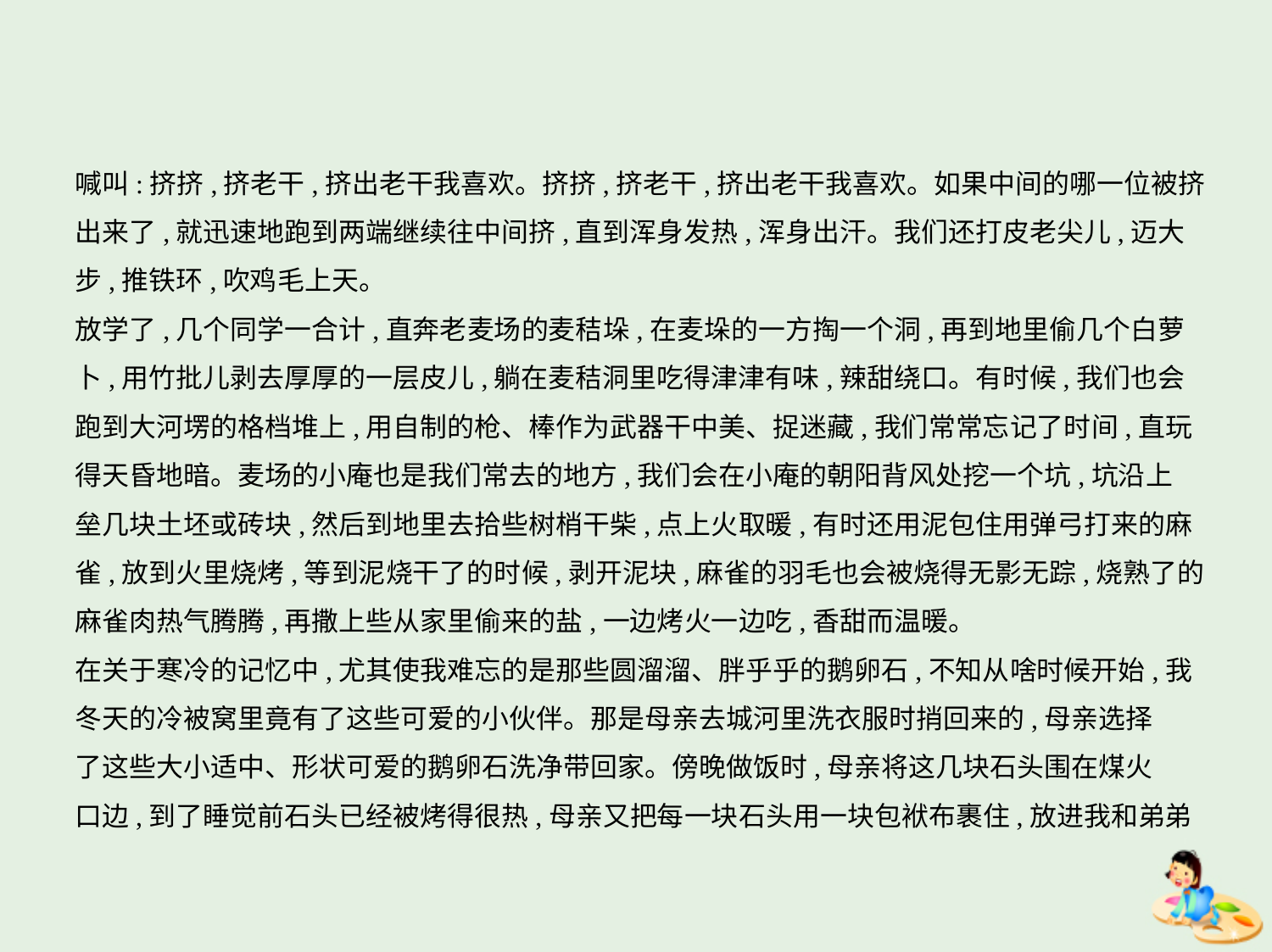

喊叫:挤挤,挤老干,挤出老干我喜欢。挤挤,挤老干,挤出老干我喜欢。如果中间的哪一位被挤
出来了,就迅速地跑到两端继续往中间挤,直到浑身发热,浑身出汗。我们还打皮老尖儿,迈大
步,推铁环,吹鸡毛上天。
放学了,几个同学一合计,直奔老麦场的麦秸垛,在麦垛的一方掏一个洞,再到地里偷几个白萝
卜,用竹批儿剥去厚厚的一层皮儿,躺在麦秸洞里吃得津津有味,辣甜绕口。有时候,我们也会
跑到大河塄的格档堆上,用自制的枪、棒作为武器干中美、捉迷藏,我们常常忘记了时间,直玩
得天昏地暗。麦场的小庵也是我们常去的地方,我们会在小庵的朝阳背风处挖一个坑,坑沿上
垒几块土坯或砖块,然后到地里去拾些树梢干柴,点上火取暖,有时还用泥包住用弹弓打来的麻
雀,放到火里烧烤,等到泥烧干了的时候,剥开泥块,麻雀的羽毛也会被烧得无影无踪,烧熟了的
麻雀肉热气腾腾,再撒上些从家里偷来的盐,一边烤火一边吃,香甜而温暖。
在关于寒冷的记忆中,尤其使我难忘的是那些圆溜溜、胖乎乎的鹅卵石,不知从啥时候开始,我
冬天的冷被窝里竟有了这些可爱的小伙伴。那是母亲去城河里洗衣服时捎回来的,母亲选择
了这些大小适中、形状可爱的鹅卵石洗净带回家。傍晚做饭时,母亲将这几块石头围在煤火
口边,到了睡觉前石头已经被烤得很热,母亲又把每一块石头用一块包袱布裹住,放进我和弟弟